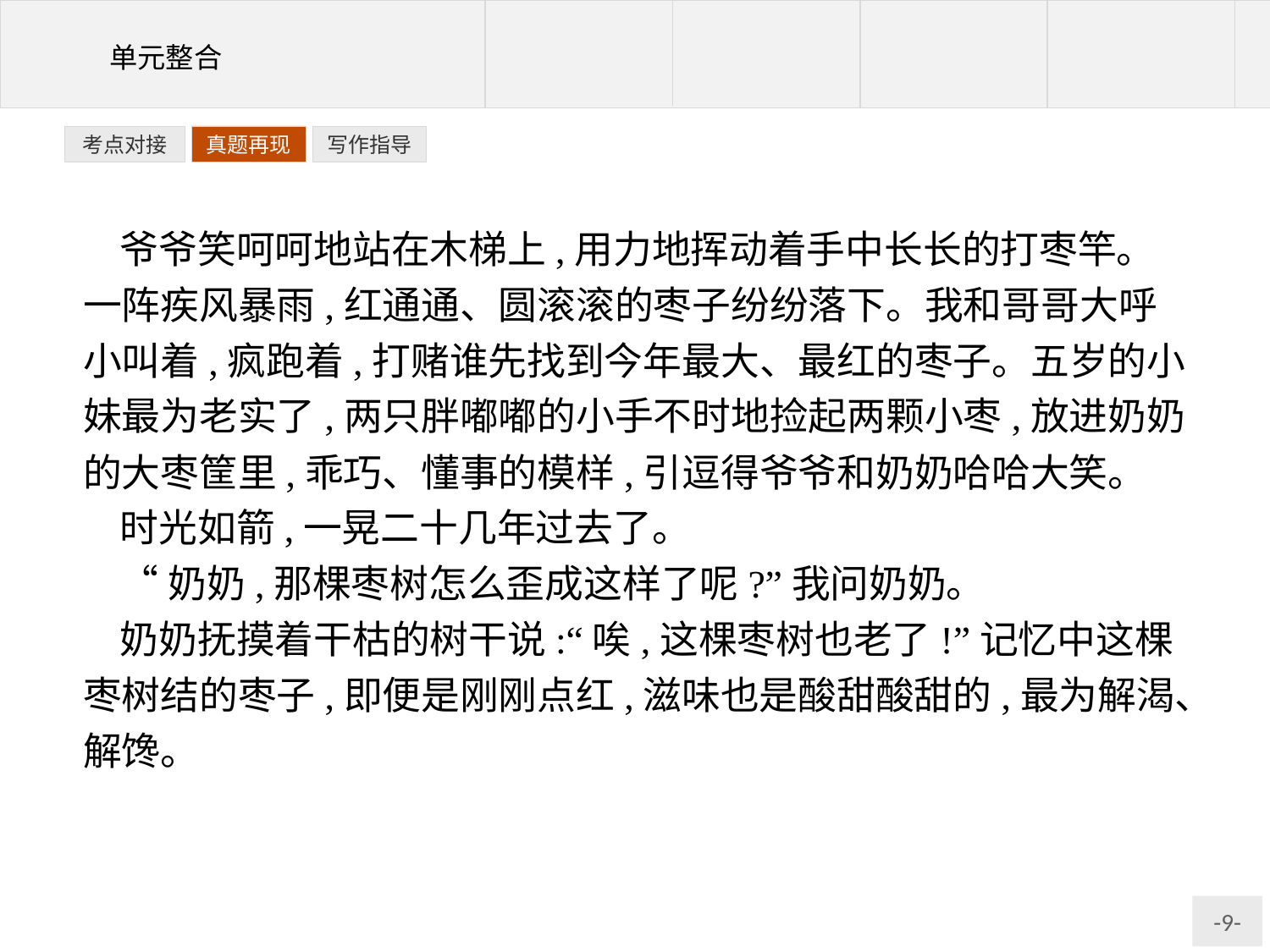

写作指导
考点对接
真题再现
爷爷笑呵呵地站在木梯上,用力地挥动着手中长长的打枣竿。一阵疾风暴雨,红通通、圆滚滚的枣子纷纷落下。我和哥哥大呼小叫着,疯跑着,打赌谁先找到今年最大、最红的枣子。五岁的小妹最为老实了,两只胖嘟嘟的小手不时地捡起两颗小枣,放进奶奶的大枣筐里,乖巧、懂事的模样,引逗得爷爷和奶奶哈哈大笑。
时光如箭,一晃二十几年过去了。
“奶奶,那棵枣树怎么歪成这样了呢?”我问奶奶。
奶奶抚摸着干枯的树干说:“唉,这棵枣树也老了!”记忆中这棵枣树结的枣子,即便是刚刚点红,滋味也是酸甜酸甜的,最为解渴、解馋。